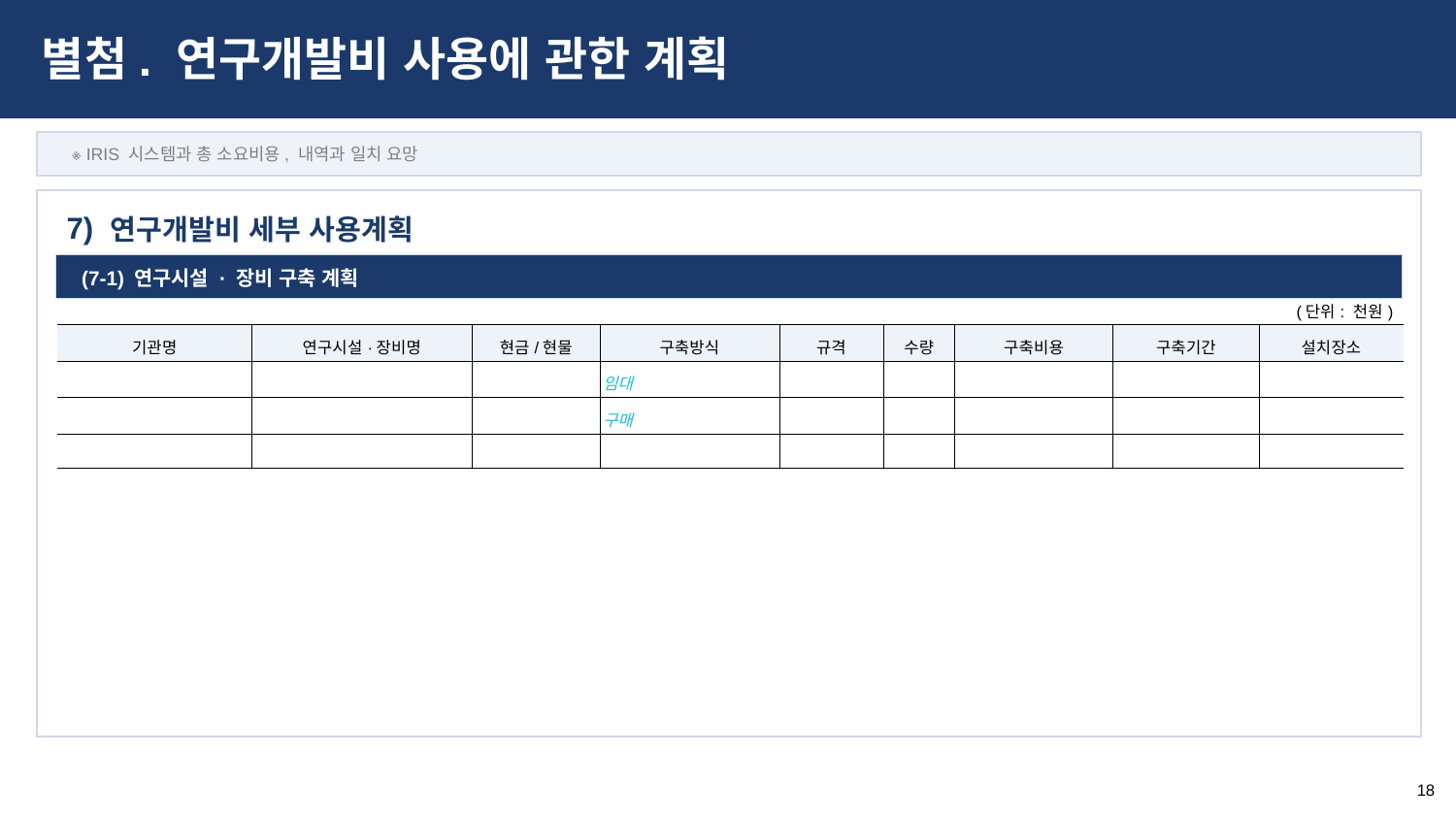

별첨. 연구개발비 사용에 관한 계획

※ IRIS 시스템과 총 소요비용, 내역과 일치 요망

연구개발비 세부 사용계획
7)
| (7-1) 연구시설 · 장비 구축 계획 |
| --- |
| (단위: 천원) |  |  |  |  |  |  |  |  |
| --- | --- | --- | --- | --- | --- | --- | --- | --- |
| 기관명 | 연구시설·장비명 | 현금/현물 | 구축방식 | 규격 | 수량 | 구축비용 | 구축기간 | 설치장소 |
|  |  |  | 임대 |  |  |  |  |  |
|  |  |  | 구매 |  |  |  |  |  |
|  |  |  |  |  |  |  |  |  |
18